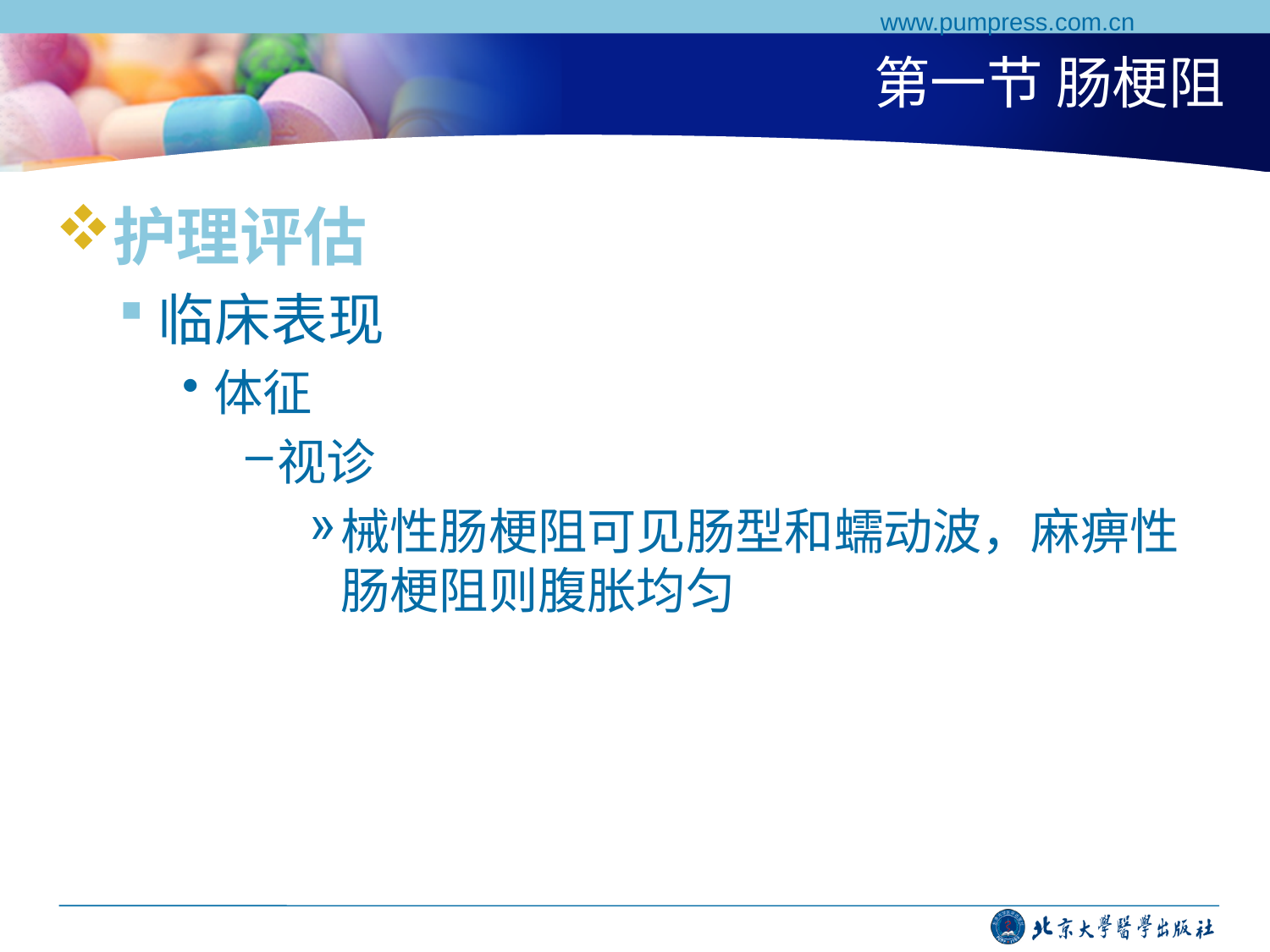

www.pumpress.com.cn
# 第一节 肠梗阻
护理评估
临床表现
体征
视诊
械性肠梗阻可见肠型和蠕动波，麻痹性肠梗阻则腹胀均匀